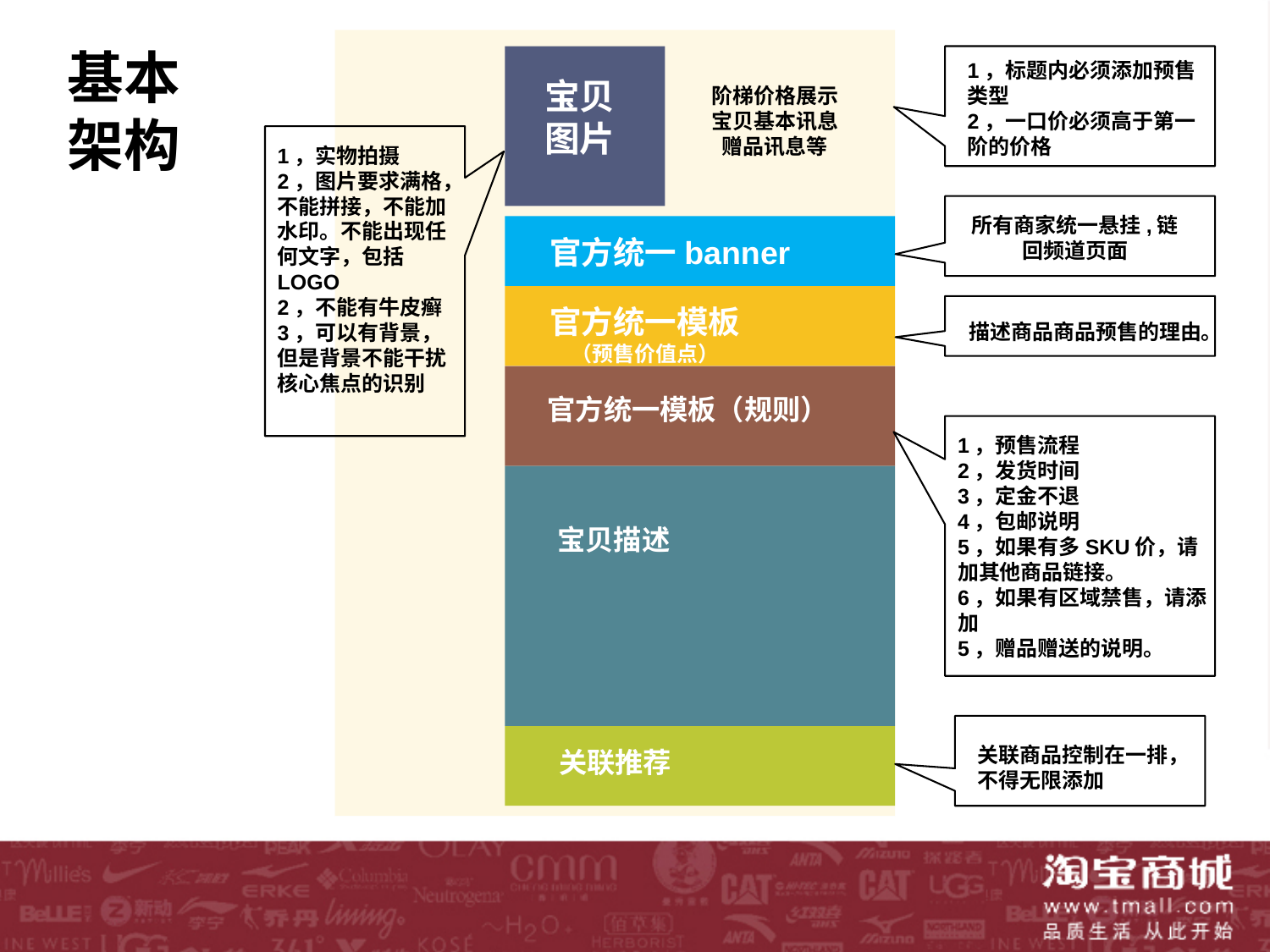

基本架构

1，标题内必须添加预售类型
2，一口价必须高于第一阶的价格
宝贝图片
阶梯价格展示
宝贝基本讯息
赠品讯息等

1，实物拍摄
2，图片要求满格，不能拼接，不能加水印。不能出现任何文字，包括LOGO
2，不能有牛皮癣
3，可以有背景，但是背景不能干扰核心焦点的识别

所有商家统一悬挂,链回频道页面

官方统一banner

官方统一模板
（预售价值点）
描述商品商品预售的理由。

官方统一模板（规则）

1，预售流程
2，发货时间
3，定金不退
4，包邮说明
5，如果有多SKU价，请加其他商品链接。
6，如果有区域禁售，请添加
5，赠品赠送的说明。

宝贝描述

关联商品控制在一排，不得无限添加
关联推荐